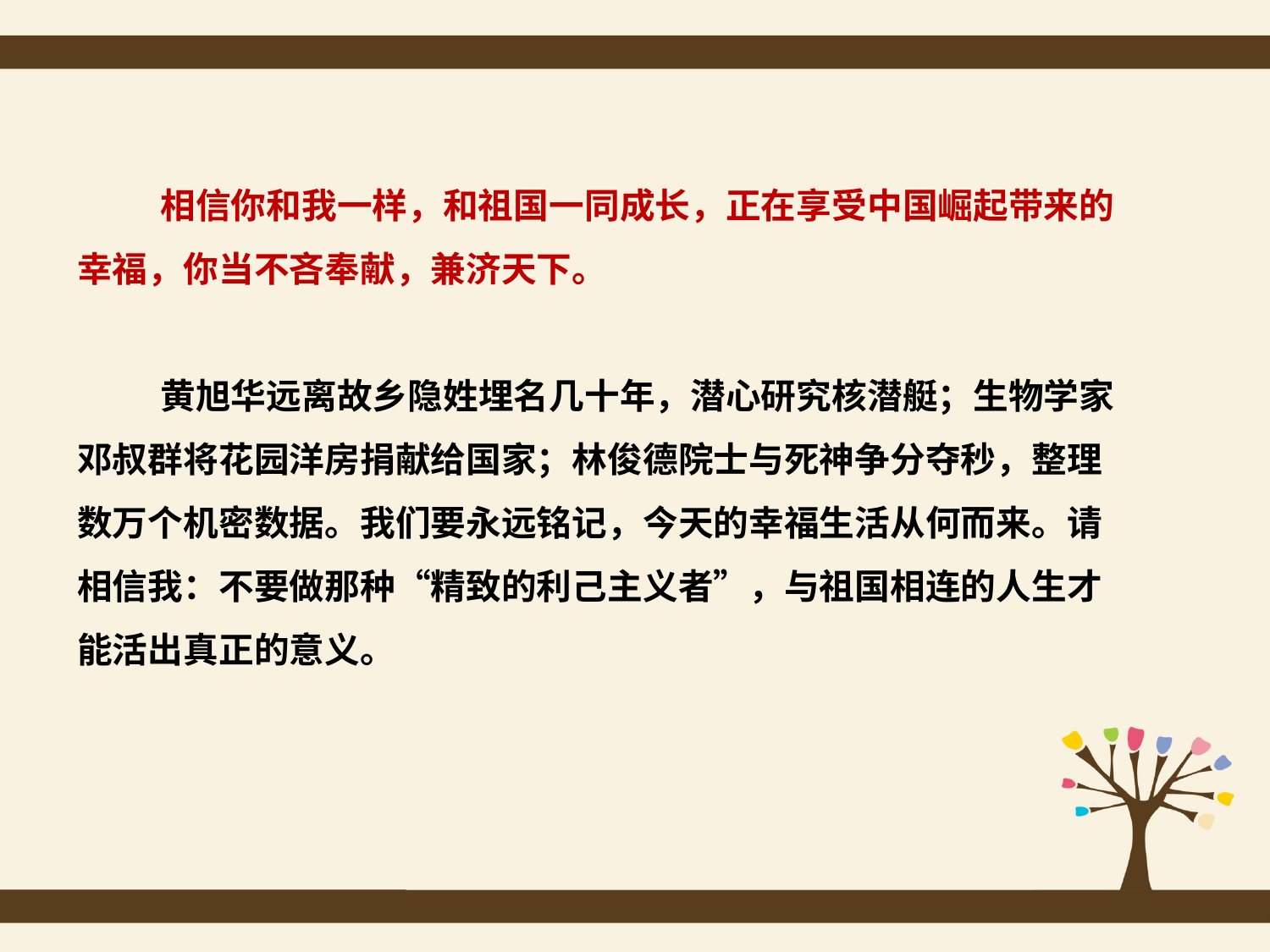

相信你和我一样，和祖国一同成长，正在享受中国崛起带来的幸福，你当不吝奉献，兼济天下。

    黄旭华远离故乡隐姓埋名几十年，潜心研究核潜艇；生物学家邓叔群将花园洋房捐献给国家；林俊德院士与死神争分夺秒，整理数万个机密数据。我们要永远铭记，今天的幸福生活从何而来。请相信我：不要做那种“精致的利己主义者”，与祖国相连的人生才能活出真正的意义。